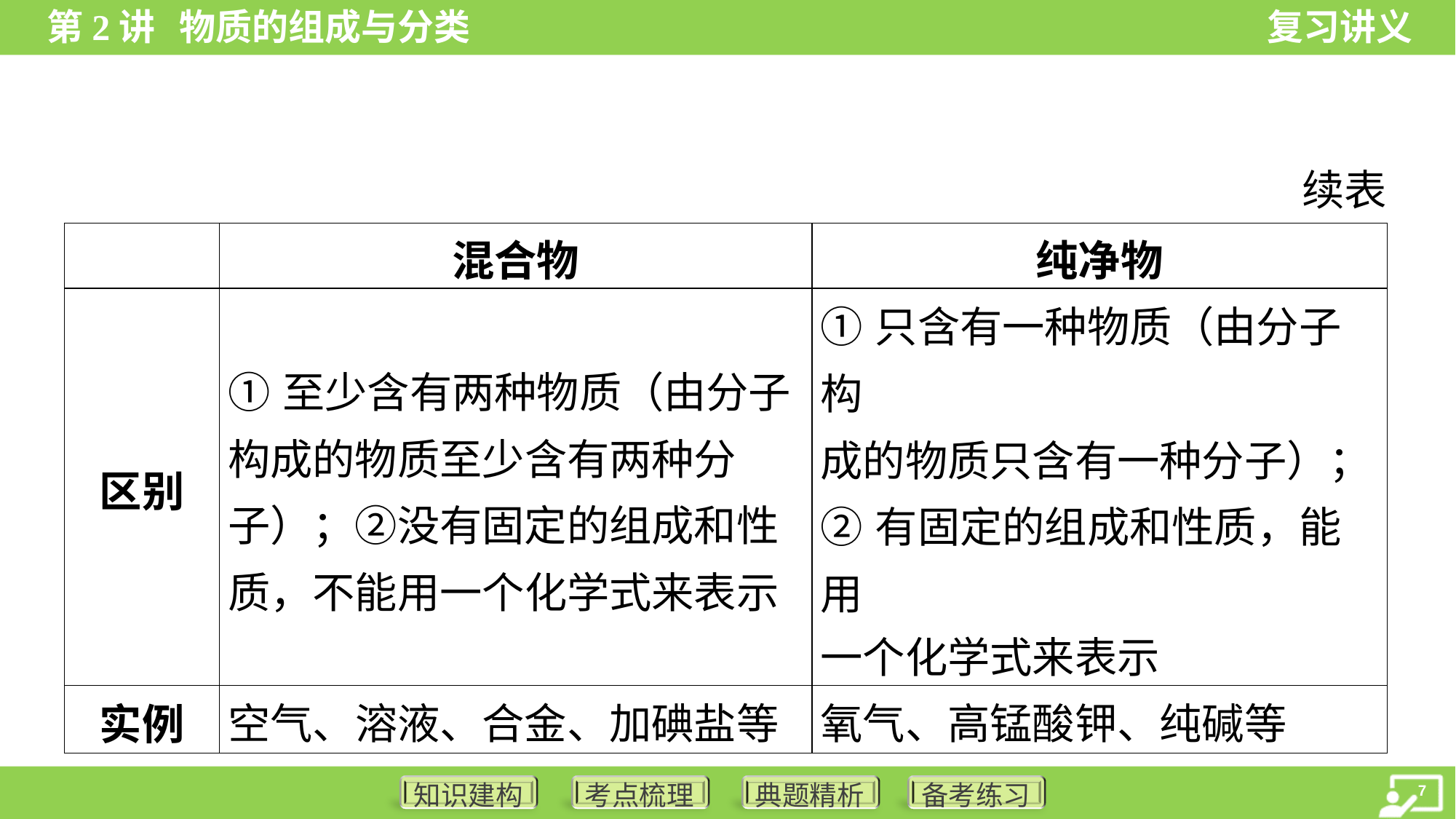

续表
|  | 混合物 | 纯净物 |
| --- | --- | --- |
| 区别 | ①至少含有两种物质（由分子构成的物质至少含有两种分子）；②没有固定的组成和性质，不能用一个化学式来表示 | ①只含有一种物质（由分子构 成的物质只含有一种分子）； ②有固定的组成和性质，能用 一个化学式来表示 |
| 实例 | 空气、溶液、合金、加碘盐等 | 氧气、高锰酸钾、纯碱等 |